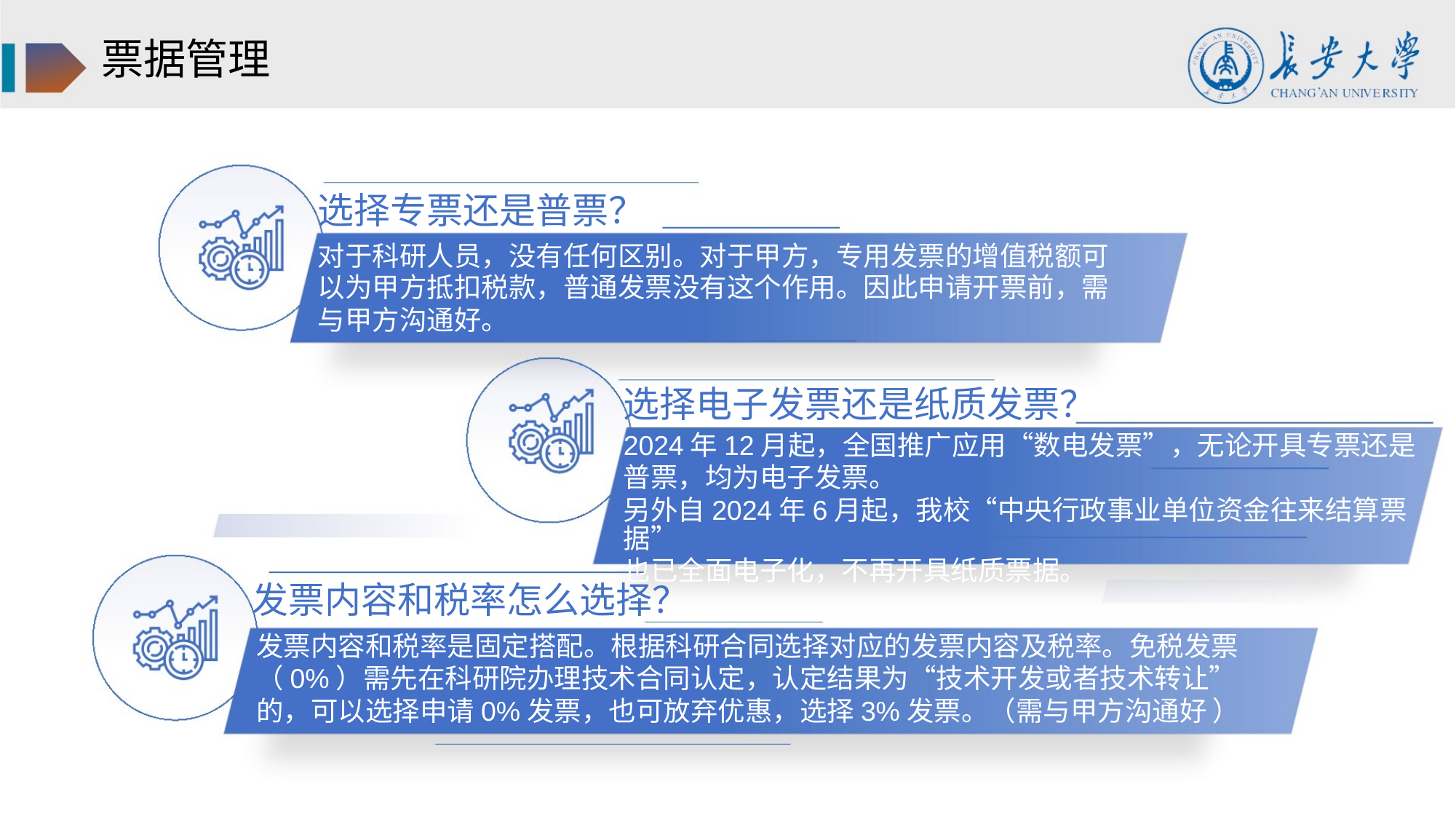

票据管理
选择专票还是普票？
对于科研人员，没有任何区别。对于甲方，专用发票的增值税额可
以为甲方抵扣税款，普通发票没有这个作用。因此申请开票前，需
与甲方沟通好。
选择电子发票还是纸质发票？
2024年12月起，全国推广应用“数电发票”，无论开具专票还是
普票，均为电子发票。
另外自2024年6月起，我校“中央行政事业单位资金往来结算票据”
也已全面电子化，不再开具纸质票据。
发票内容和税率怎么选择？
发票内容和税率是固定搭配。根据科研合同选择对应的发票内容及税率。免税发票
（0%）需先在科研院办理技术合同认定，认定结果为“技术开发或者技术转让”
的，可以选择申请0%发票，也可放弃优惠，选择3%发票。（需与甲方沟通好 ）